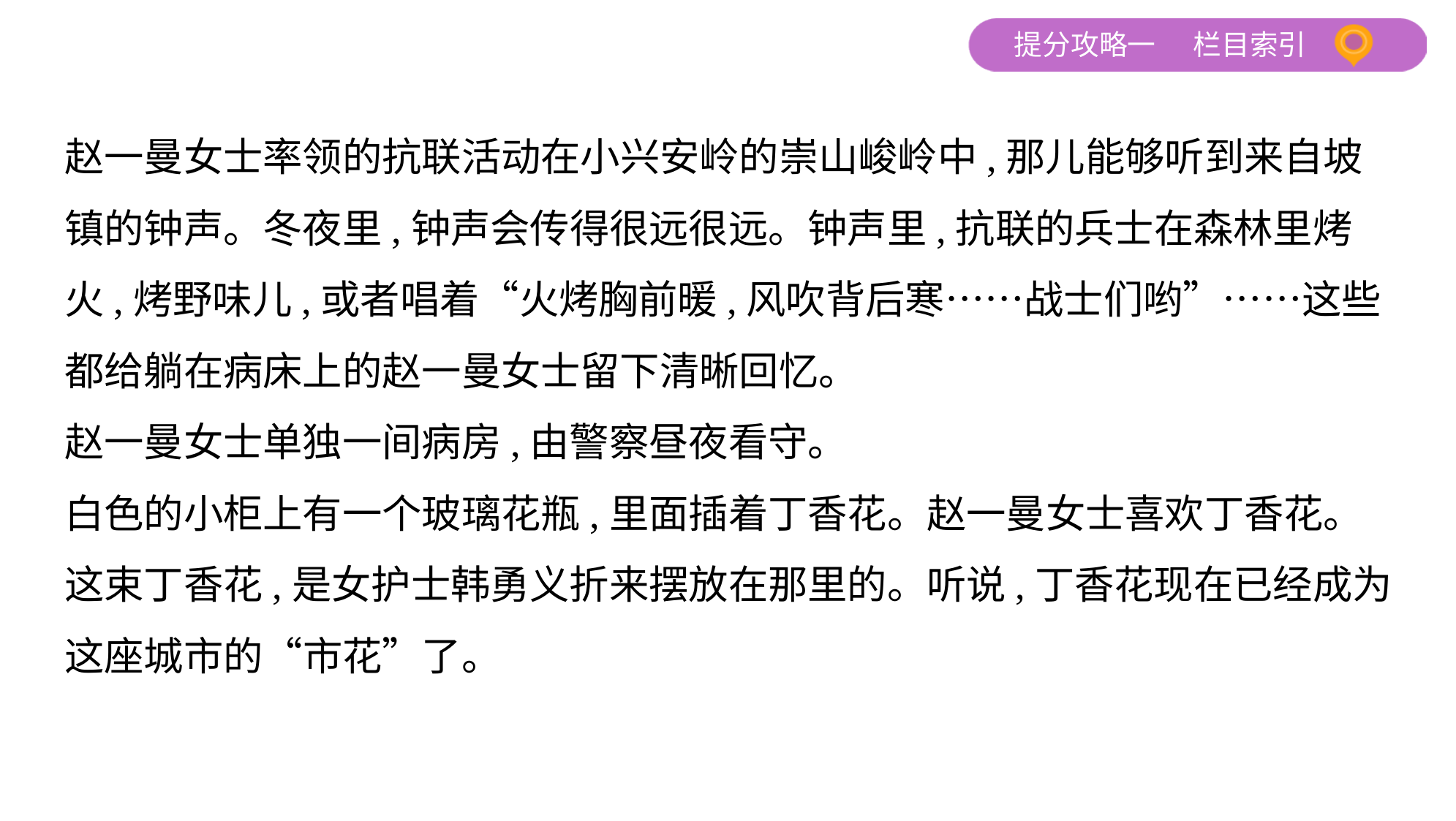

赵一曼女士率领的抗联活动在小兴安岭的崇山峻岭中,那儿能够听到来自坡
镇的钟声。冬夜里,钟声会传得很远很远。钟声里,抗联的兵士在森林里烤
火,烤野味儿,或者唱着“火烤胸前暖,风吹背后寒……战士们哟”……这些
都给躺在病床上的赵一曼女士留下清晰回忆。
赵一曼女士单独一间病房,由警察昼夜看守。
白色的小柜上有一个玻璃花瓶,里面插着丁香花。赵一曼女士喜欢丁香花。
这束丁香花,是女护士韩勇义折来摆放在那里的。听说,丁香花现在已经成为
这座城市的“市花”了。